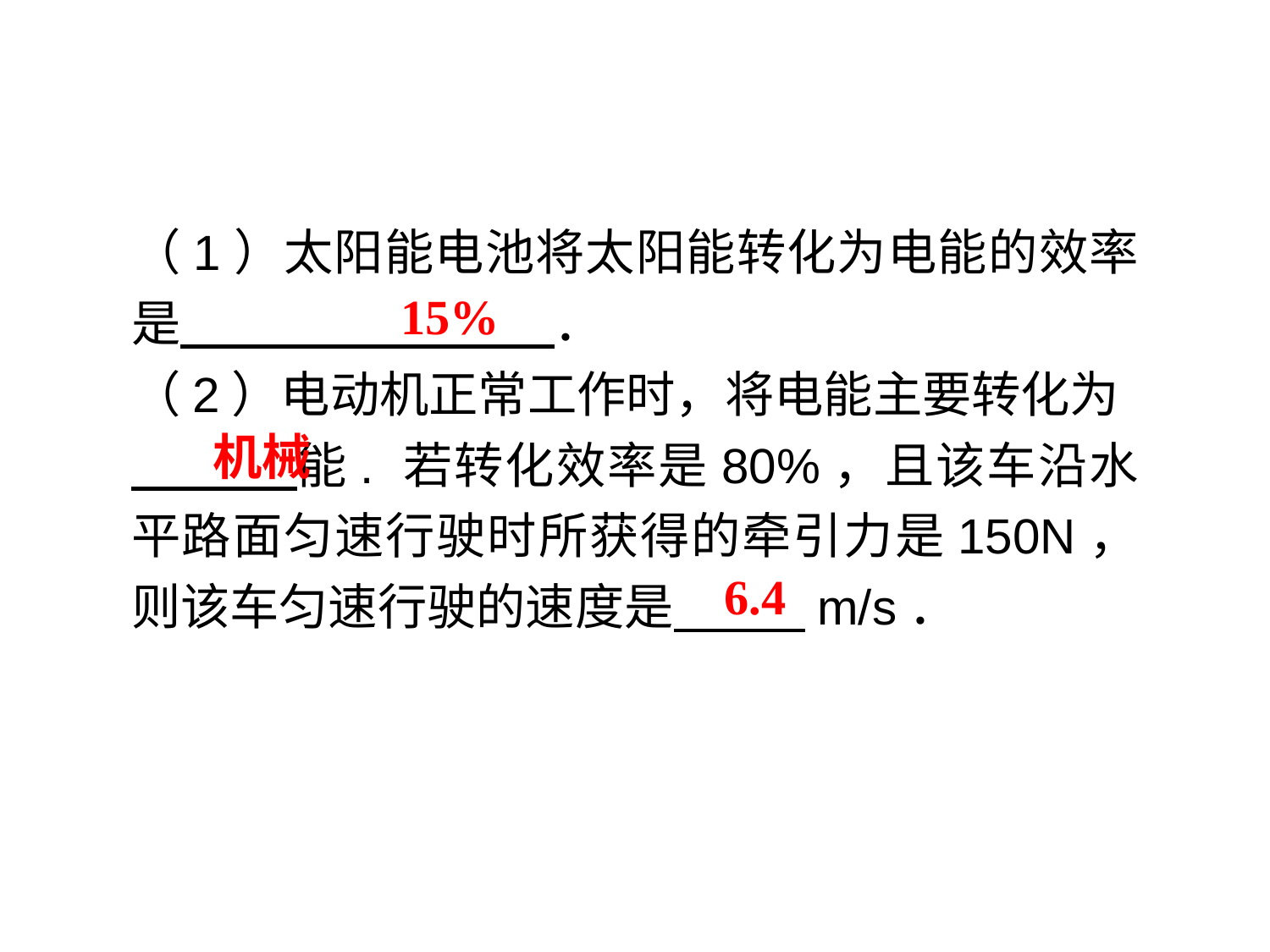

（1）太阳能电池将太阳能转化为电能的效率是　                         　．
（2）电动机正常工作时，将电能主要转化为
　         能. 若转化效率是80%，且该车沿水平路面匀速行驶时所获得的牵引力是150N，则该车匀速行驶的速度是　   　m/s．
15%
机械
6.4